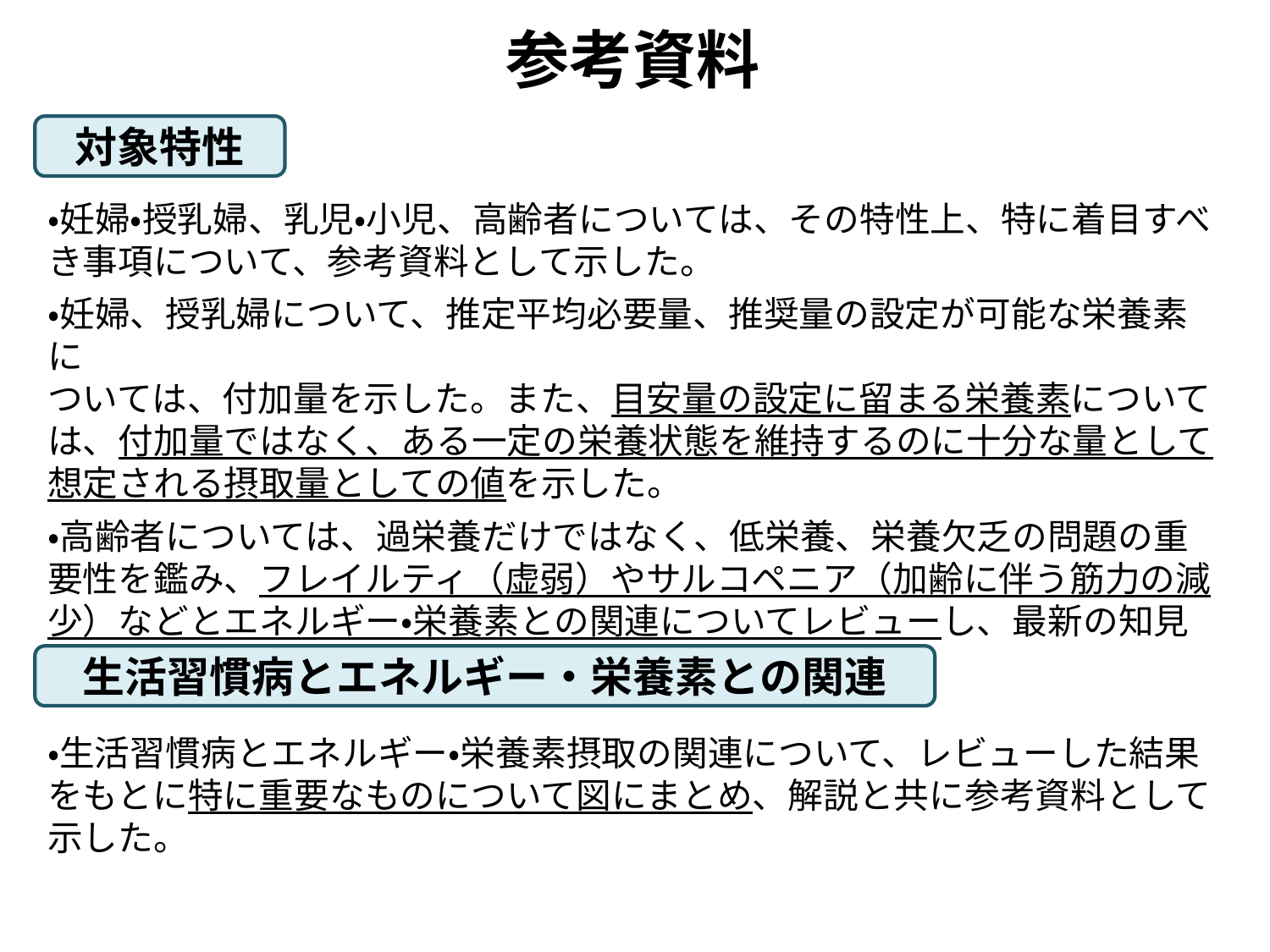

参考資料
対象特性
・妊婦・授乳婦、乳児・小児、高齢者については、その特性上、特に着目すべき事項について、参考資料として示した。
・妊婦、授乳婦について、推定平均必要量、推奨量の設定が可能な栄養素に
ついては、付加量を示した。また、目安量の設定に留まる栄養素については、付加量ではなく、ある一定の栄養状態を維持するのに十分な量として想定される摂取量としての値を示した。
・高齢者については、過栄養だけではなく、低栄養、栄養欠乏の問題の重要性を鑑み、フレイルティ（虚弱）やサルコペニア（加齢に伴う筋力の減少）などとエネルギー・栄養素との関連についてレビューし、最新の知見をまとめた。
生活習慣病とエネルギー・栄養素との関連
・生活習慣病とエネルギー・栄養素摂取の関連について、レビューした結果をもとに特に重要なものについて図にまとめ、解説と共に参考資料として示した。